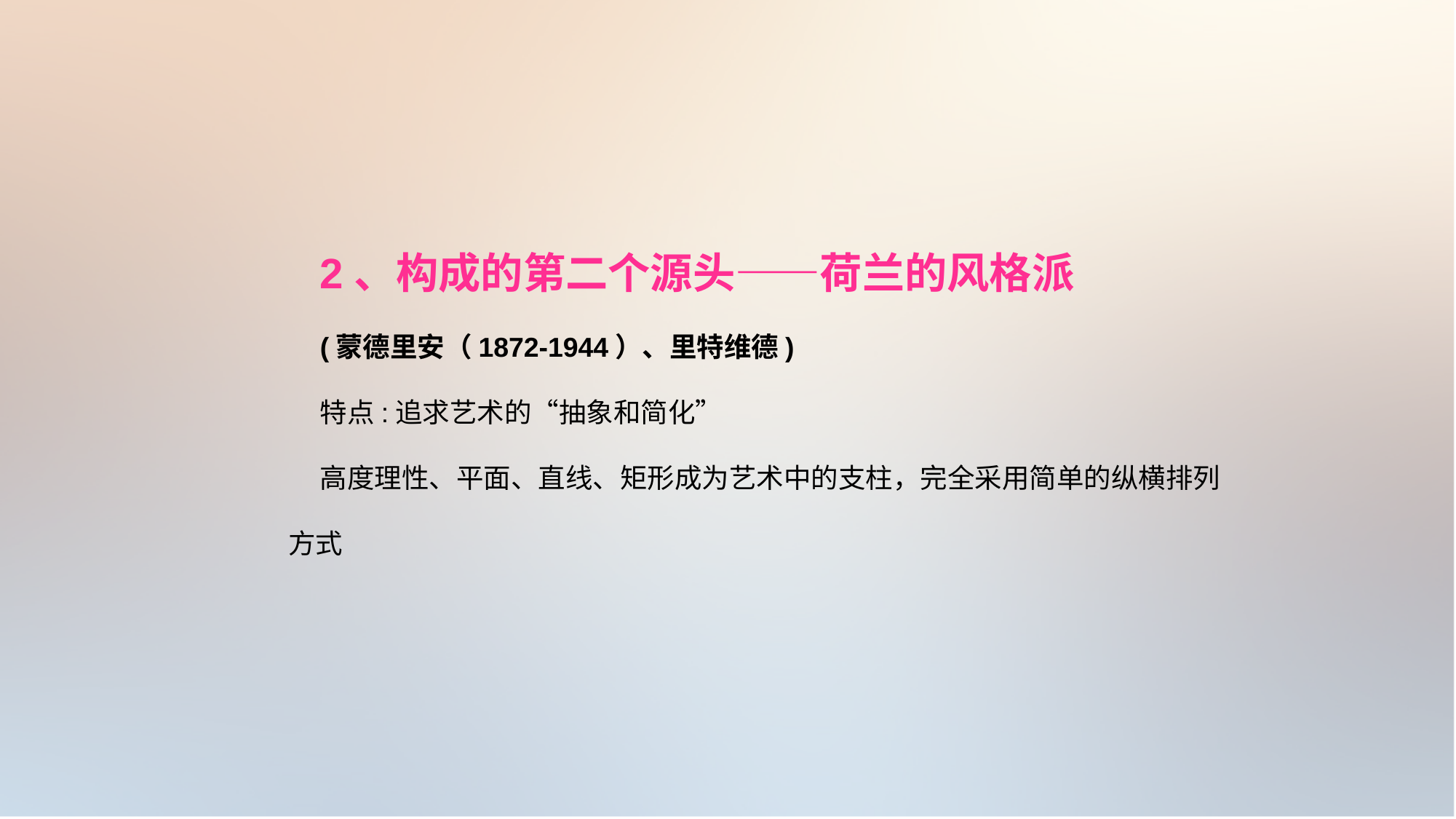

2、构成的第二个源头——荷兰的风格派
(蒙德里安（1872-1944）、里特维德)
特点:追求艺术的“抽象和简化”
高度理性、平面、直线、矩形成为艺术中的支柱，完全采用简单的纵横排列方式